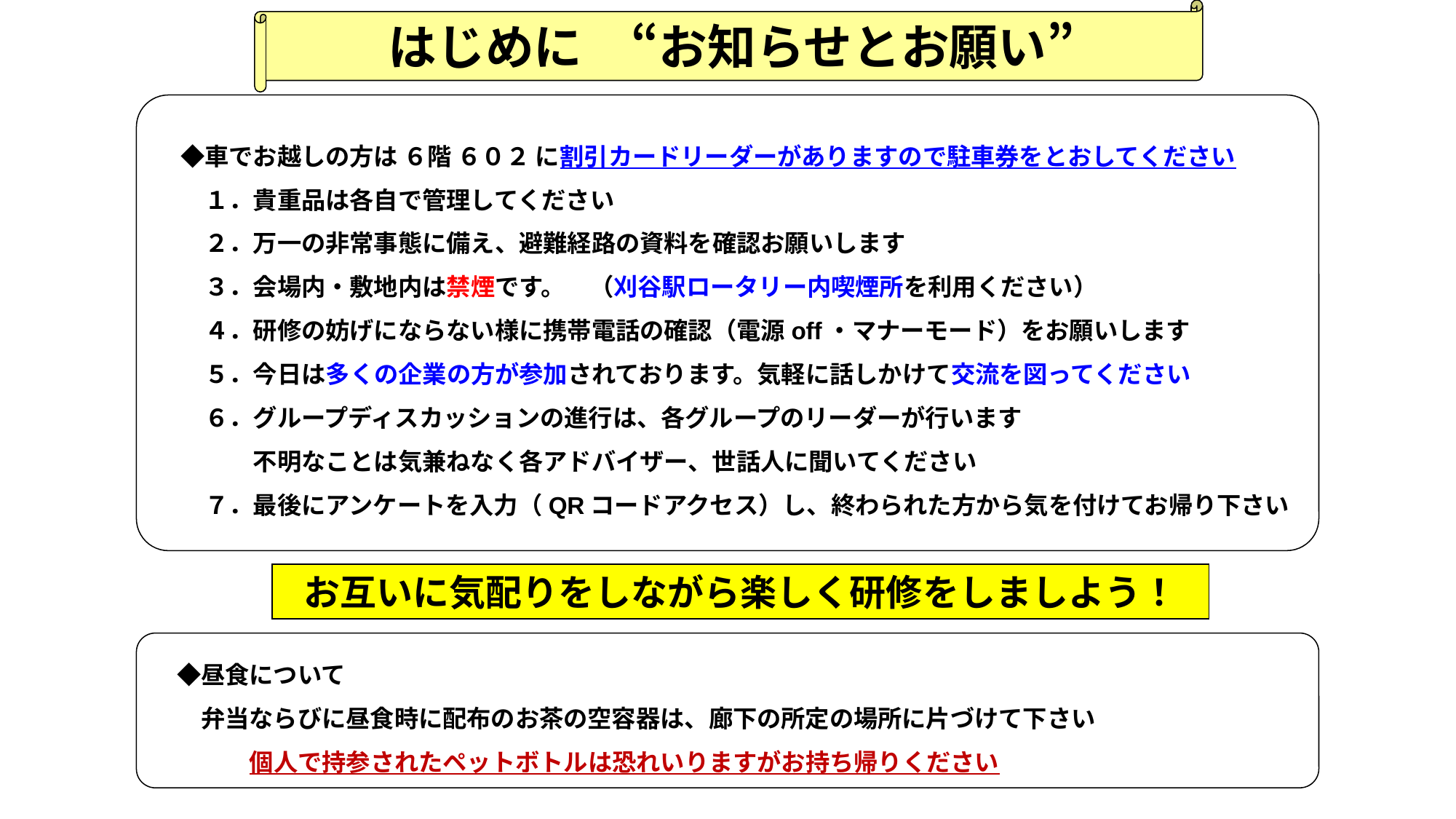

はじめに　“お知らせとお願い”
　◆車でお越しの方は ６階 ６０２ に割引カードリーダーがありますので駐車券をとおしてください
　　１．貴重品は各自で管理してください
　　２．万一の非常事態に備え、避難経路の資料を確認お願いします
　　３．会場内・敷地内は禁煙です。　（刈谷駅ロータリー内喫煙所を利用ください）
　　４．研修の妨げにならない様に携帯電話の確認（電源off・マナーモード）をお願いします
　　５．今日は多くの企業の方が参加されております。気軽に話しかけて交流を図ってください
　　６．グループディスカッションの進行は、各グループのリーダーが行います
　　　　不明なことは気兼ねなく各アドバイザー、世話人に聞いてください
　　７．最後にアンケートを入力（QRコードアクセス）し、終わられた方から気を付けてお帰り下さい
お互いに気配りをしながら楽しく研修をしましよう！
　◆昼食について
　　弁当ならびに昼食時に配布のお茶の空容器は、廊下の所定の場所に片づけて下さい
　　　　個人で持参されたペットボトルは恐れいりますがお持ち帰りください